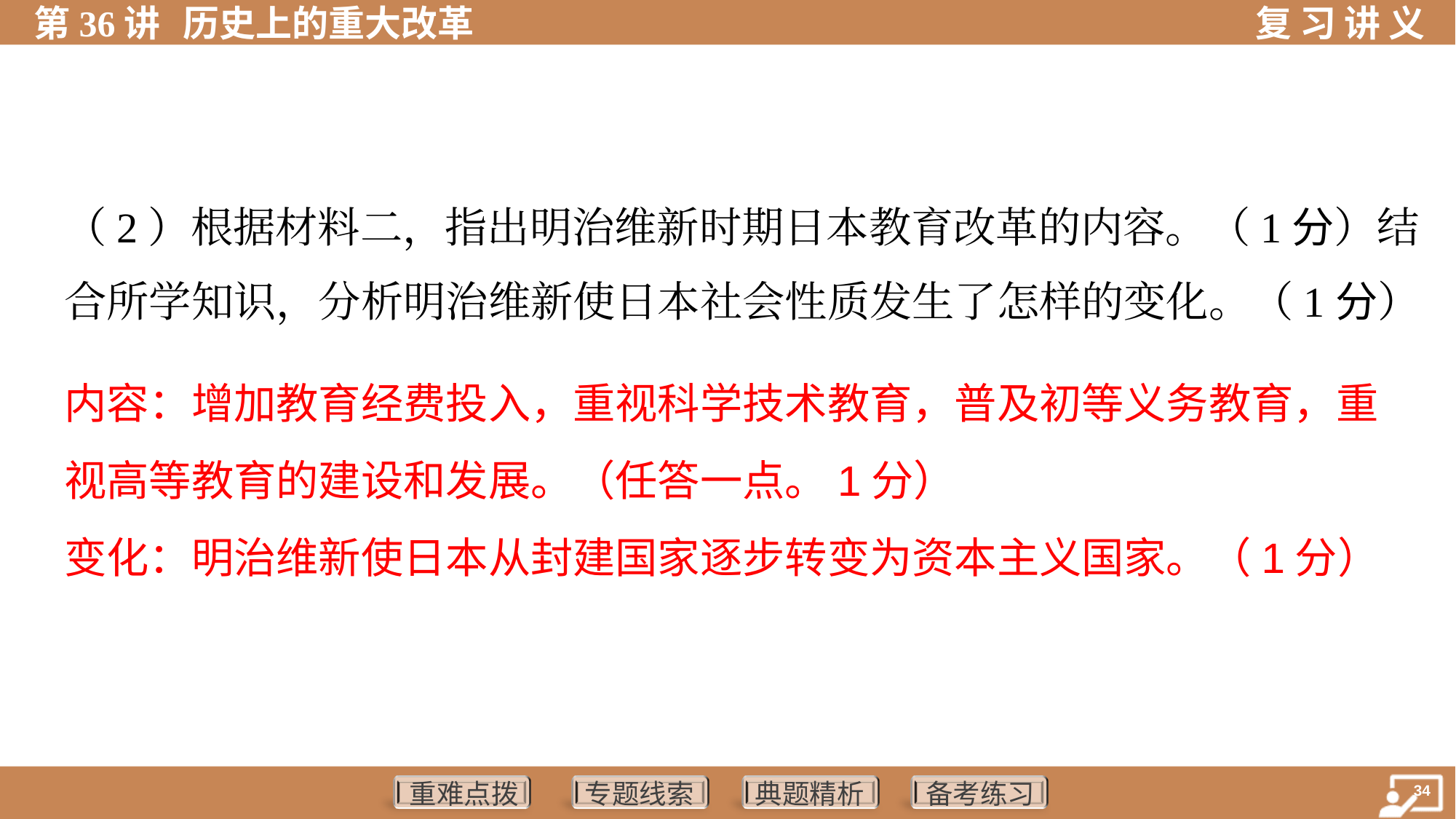

（2）根据材料二，指出明治维新时期日本教育改革的内容。（1分）结
合所学知识，分析明治维新使日本社会性质发生了怎样的变化。（1分）
内容：增加教育经费投入，重视科学技术教育，普及初等义务教育，重
视高等教育的建设和发展。（任答一点。1分）
变化：明治维新使日本从封建国家逐步转变为资本主义国家。（1分）